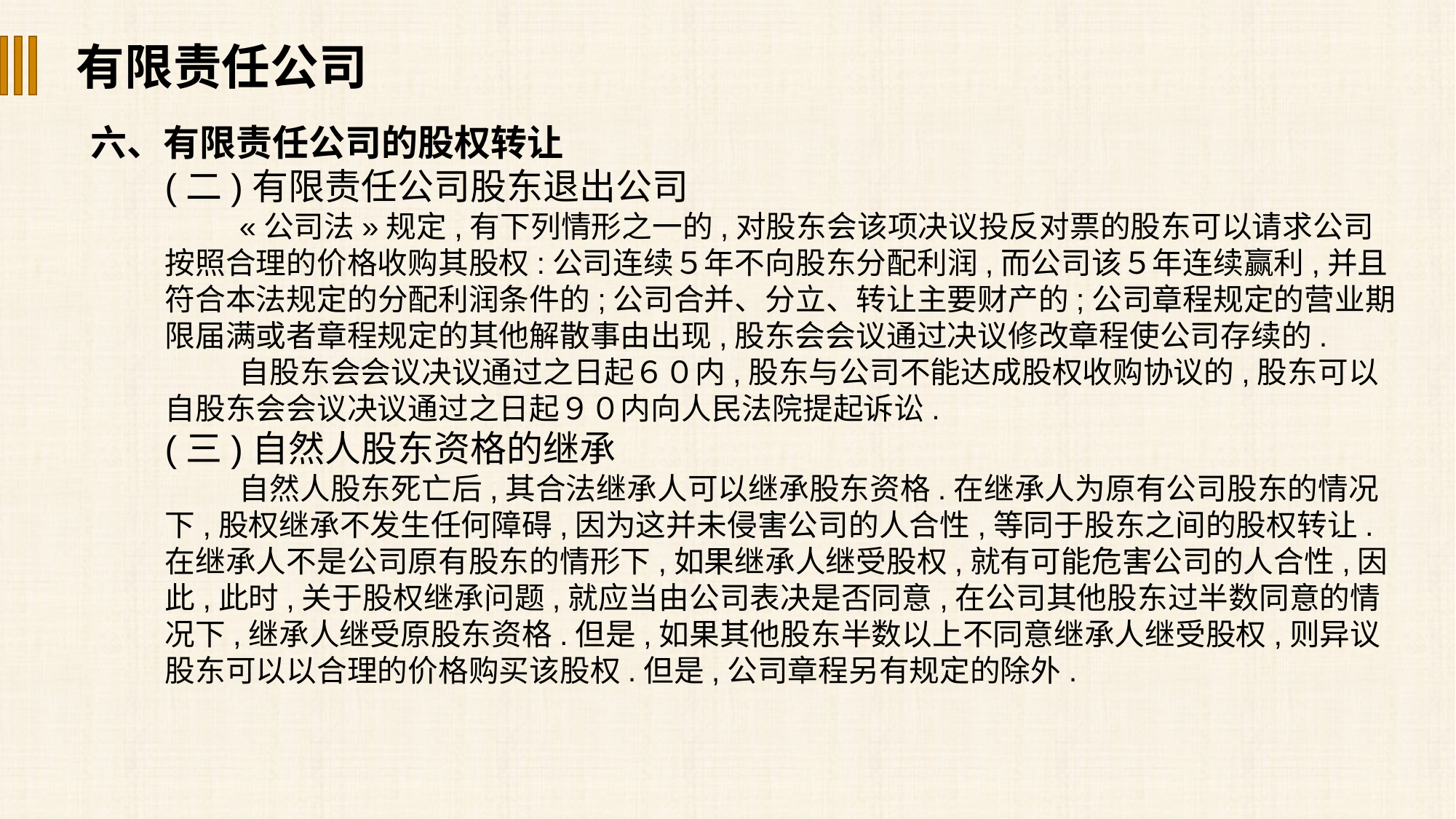

有限责任公司

六、有限责任公司的股权转让
(二)有限责任公司股东退出公司
«公司法»规定,有下列情形之一的,对股东会该项决议投反对票的股东可以请求公司按照合理的价格收购其股权:公司连续５年不向股东分配利润,而公司该５年连续赢利,并且符合本法规定的分配利润条件的;公司合并、分立、转让主要财产的;公司章程规定的营业期限届满或者章程规定的其他解散事由出现,股东会会议通过决议修改章程使公司存续的.
自股东会会议决议通过之日起６０内,股东与公司不能达成股权收购协议的,股东可以自股东会会议决议通过之日起９０内向人民法院提起诉讼.
(三)自然人股东资格的继承
自然人股东死亡后,其合法继承人可以继承股东资格.在继承人为原有公司股东的情况下,股权继承不发生任何障碍,因为这并未侵害公司的人合性,等同于股东之间的股权转让.在继承人不是公司原有股东的情形下,如果继承人继受股权,就有可能危害公司的人合性,因此,此时,关于股权继承问题,就应当由公司表决是否同意,在公司其他股东过半数同意的情况下,继承人继受原股东资格.但是,如果其他股东半数以上不同意继承人继受股权,则异议股东可以以合理的价格购买该股权.但是,公司章程另有规定的除外.